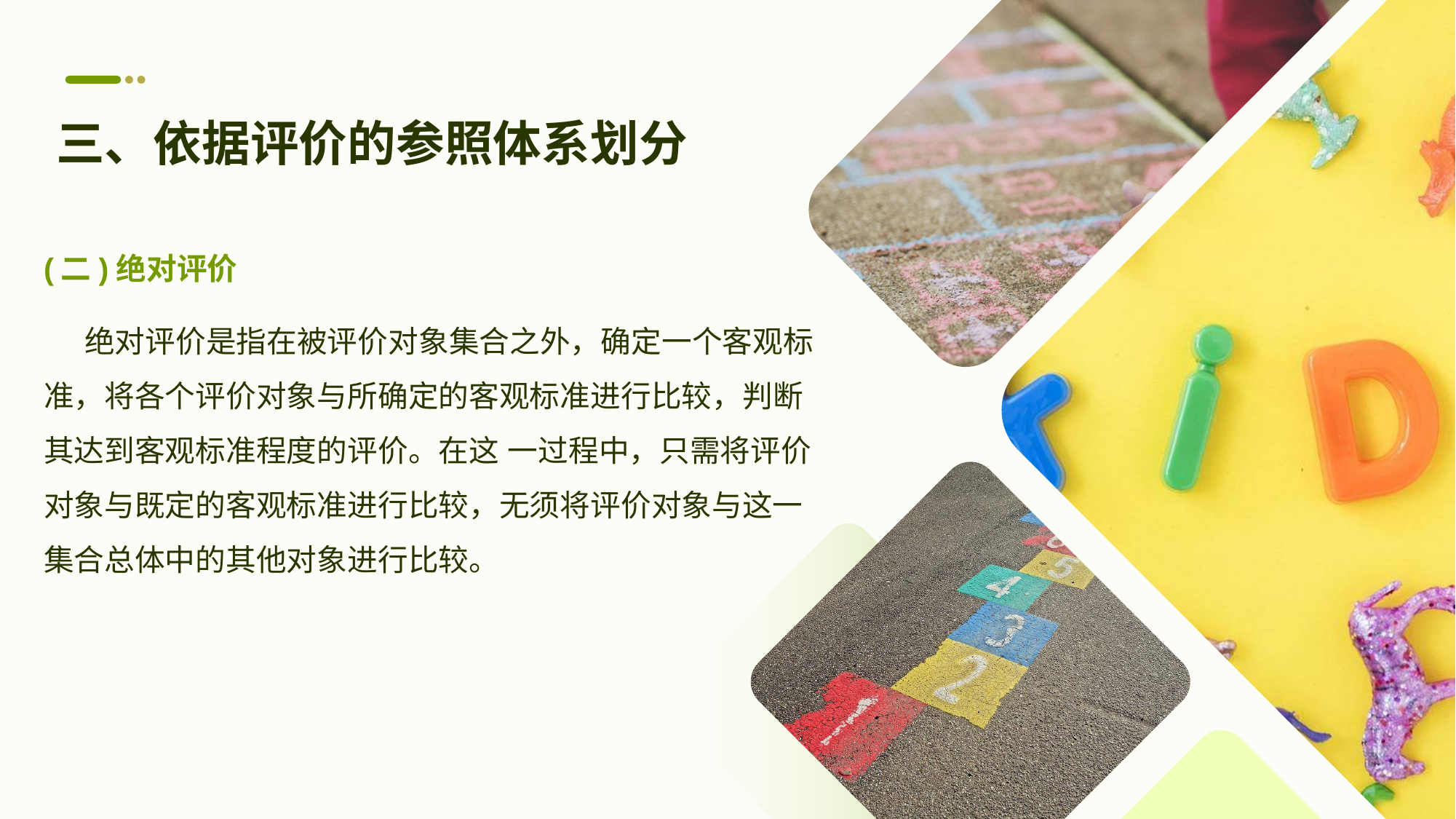

三、依据评价的参照体系划分

(二)绝对评价
    绝对评价是指在被评价对象集合之外，确定一个客观标准，将各个评价对象与所确定的客观标准进行比较，判断其达到客观标准程度的评价。在这 一过程中，只需将评价对象与既定的客观标准进行比较，无须将评价对象与这一集合总体中的其他对象进行比较。